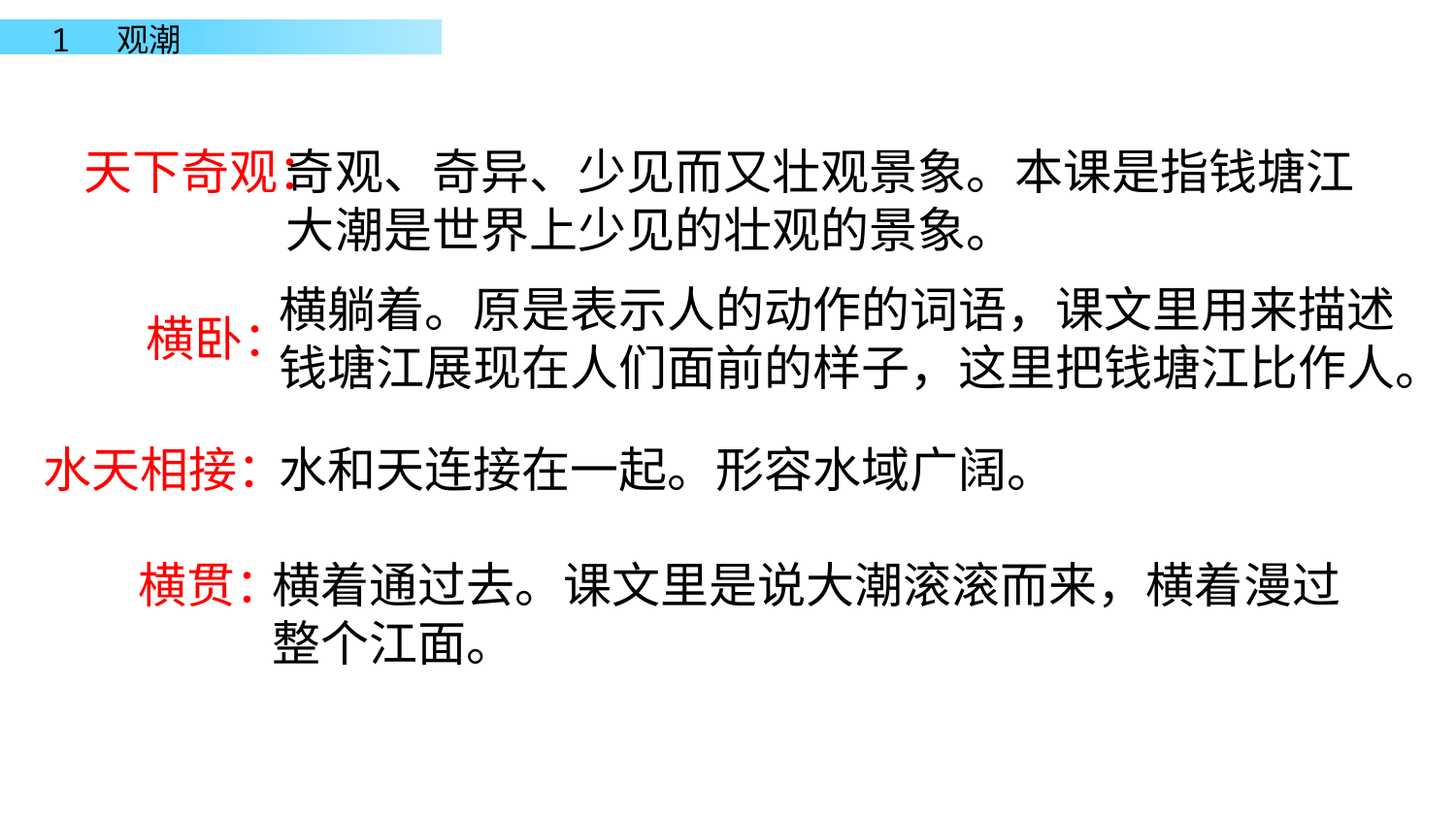

天下奇观：
奇观、奇异、少见而又壮观景象。本课是指钱塘江大潮是世界上少见的壮观的景象。
横躺着。原是表示人的动作的词语，课文里用来描述钱塘江展现在人们面前的样子，这里把钱塘江比作人。
横卧：
水天相接：
水和天连接在一起。形容水域广阔。
横贯：
横着通过去。课文里是说大潮滚滚而来，横着漫过整个江面。